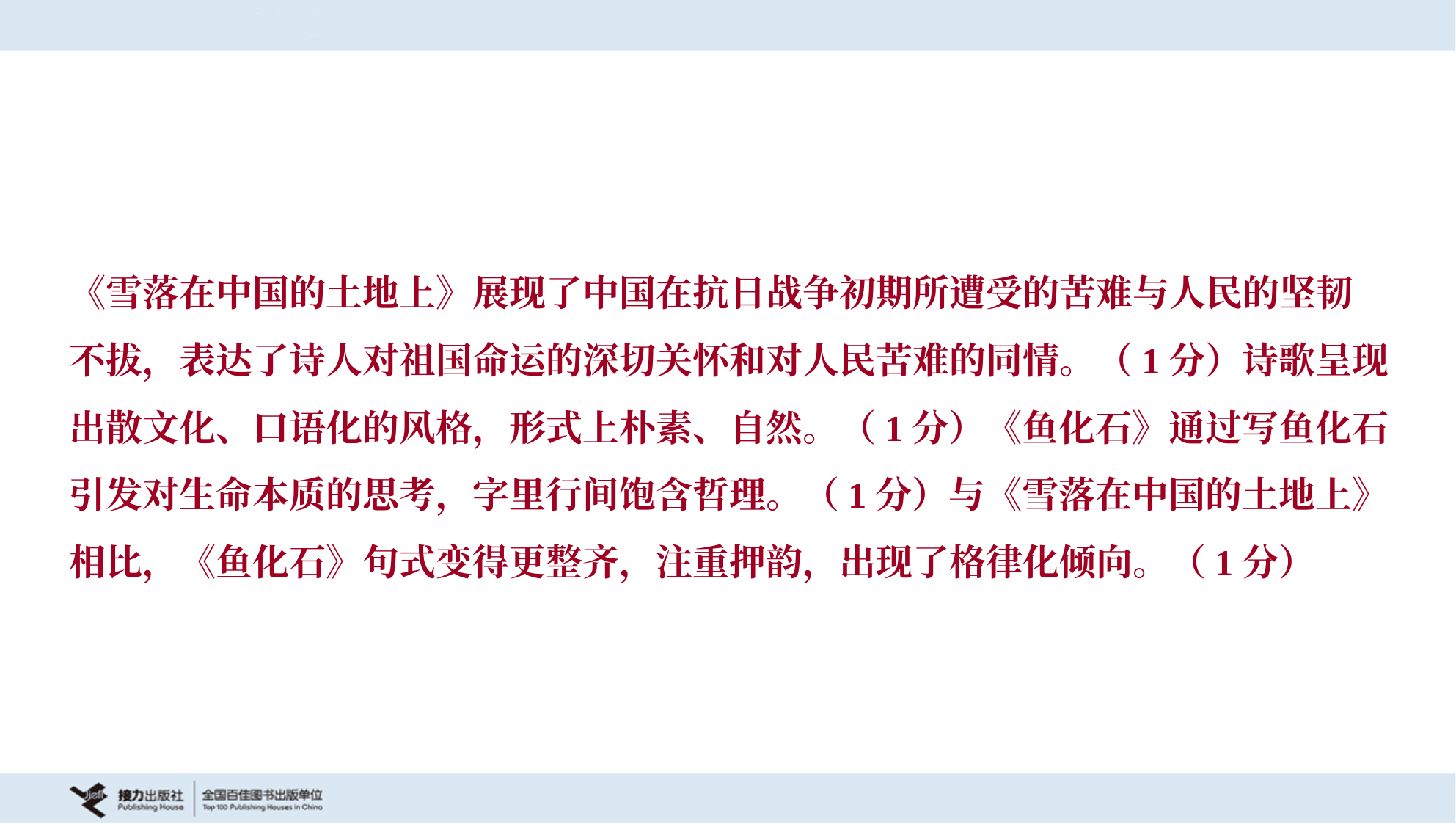

《雪落在中国的土地上》展现了中国在抗日战争初期所遭受的苦难与人民的坚韧
不拔，表达了诗人对祖国命运的深切关怀和对人民苦难的同情。（1分）诗歌呈现
出散文化、口语化的风格，形式上朴素、自然。（1分）《鱼化石》通过写鱼化石
引发对生命本质的思考，字里行间饱含哲理。（1分）与《雪落在中国的土地上》
相比，《鱼化石》句式变得更整齐，注重押韵，出现了格律化倾向。（1分）